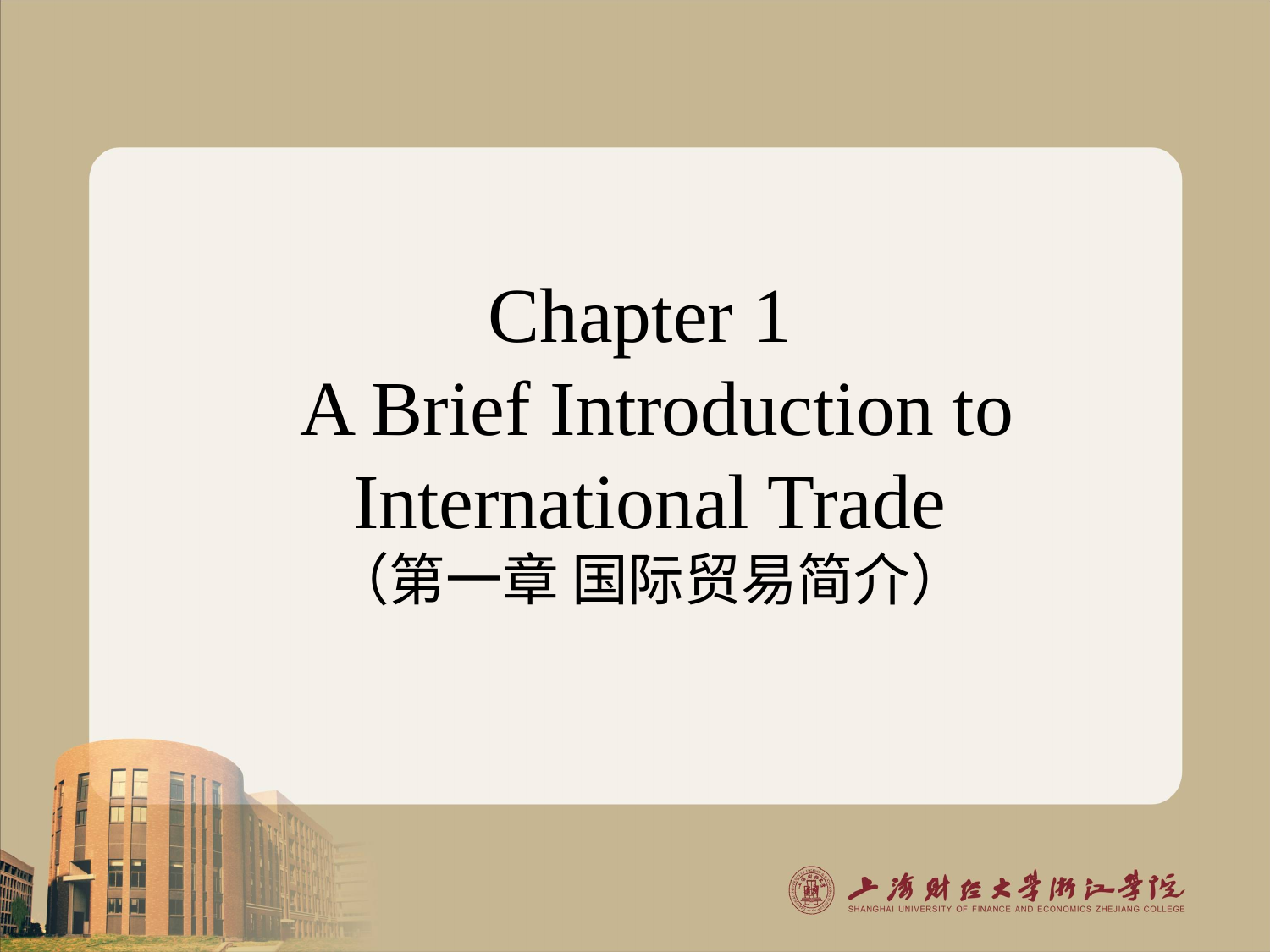

# Chapter 1 A Brief Introduction to International Trade （第一章 国际贸易简介）